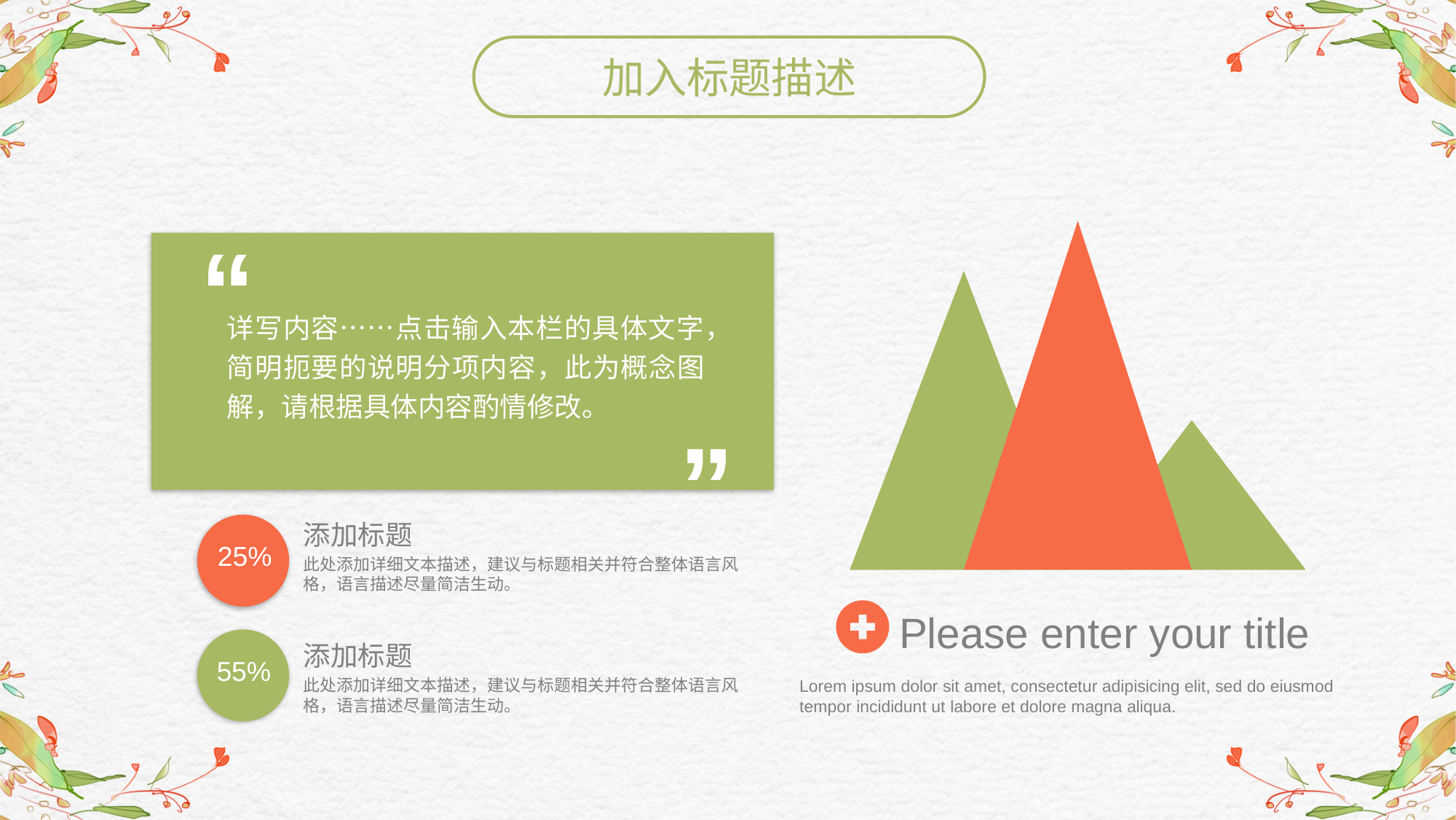

加入标题描述

### Chart

| Category | One | Two | Three |
|---|---|---|---|
| Data 1 | 0.0 | 0.0 | 0.0 |
| Data 2 | 0.0 | 24.0 | 0.0 |
| Data 3 | 28.0 | 0.0 | 0.0 |
| Data 4 | 0.0 | 0.0 | 12.0 |
| Data 5 | 0.0 | 0.0 | 0.0 |
Please enter your title
Lorem ipsum dolor sit amet, consectetur adipisicing elit, sed do eiusmod tempor incididunt ut labore et dolore magna aliqua.
“

详写内容……点击输入本栏的具体文字，简明扼要的说明分项内容，此为概念图解，请根据具体内容酌情修改。
”
添加标题
此处添加详细文本描述，建议与标题相关并符合整体语言风格，语言描述尽量简洁生动。

25%

添加标题
此处添加详细文本描述，建议与标题相关并符合整体语言风格，语言描述尽量简洁生动。
55%